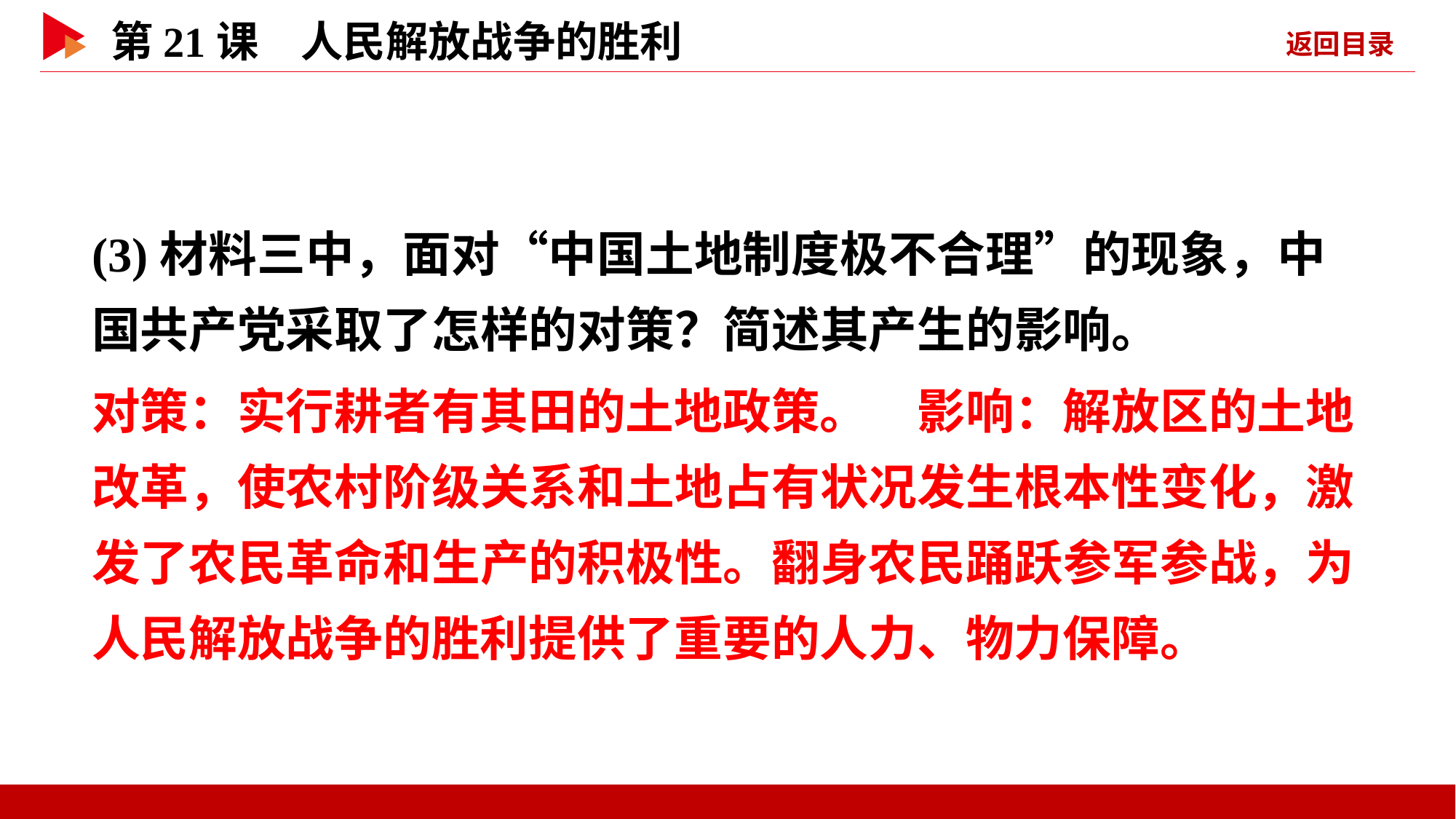

(3)材料三中，面对“中国土地制度极不合理”的现象，中国共产党采取了怎样的对策？简述其产生的影响。
对策：实行耕者有其田的土地政策。　影响：解放区的土地改革，使农村阶级关系和土地占有状况发生根本性变化，激发了农民革命和生产的积极性。翻身农民踊跃参军参战，为人民解放战争的胜利提供了重要的人力、物力保障。